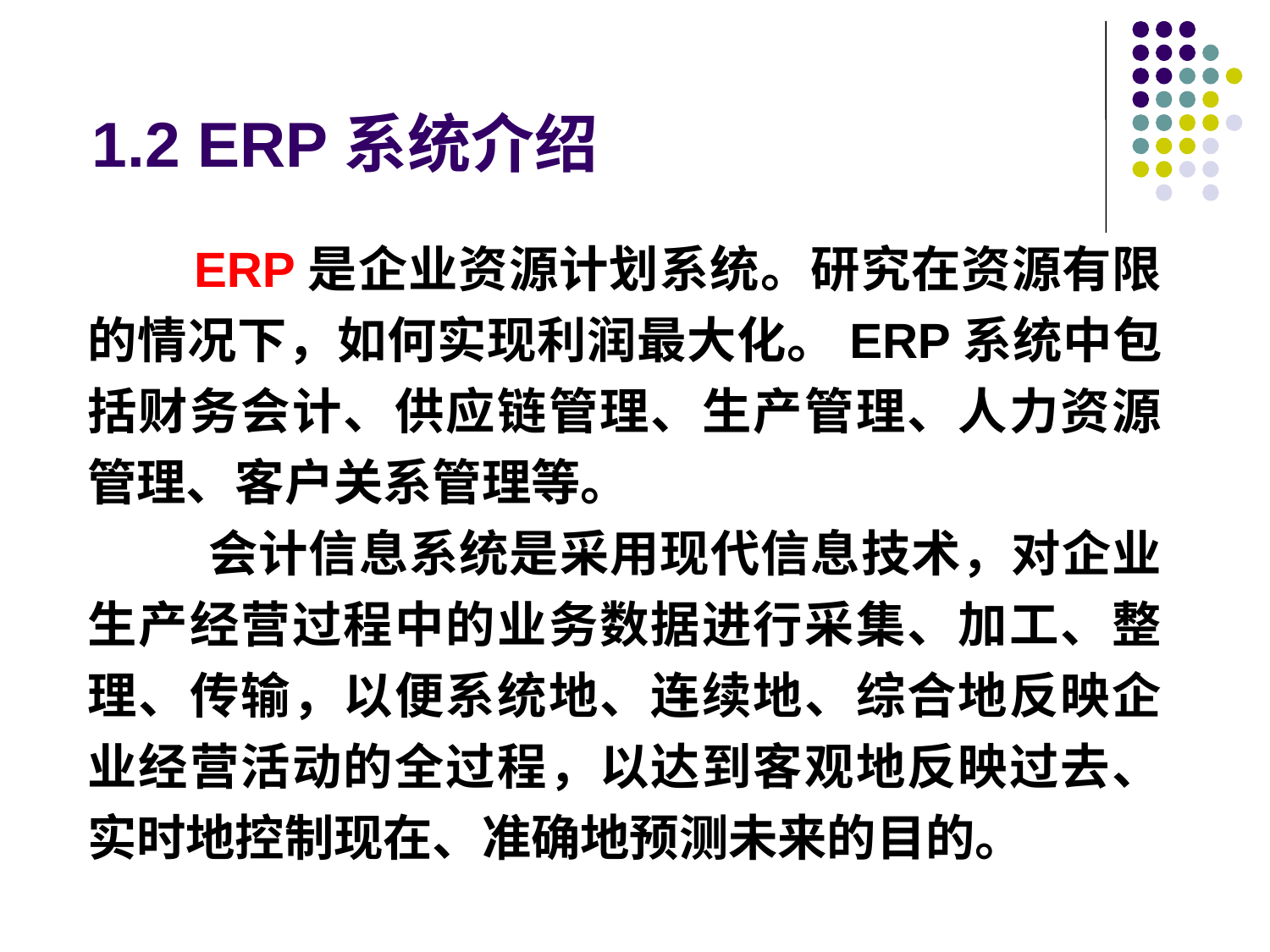

1.2 ERP系统介绍
         ERP是企业资源计划系统。研究在资源有限的情况下，如何实现利润最大化。ERP系统中包括财务会计、供应链管理、生产管理、人力资源管理、客户关系管理等。
         会计信息系统是采用现代信息技术，对企业生产经营过程中的业务数据进行采集、加工、整理、传输，以便系统地、连续地、综合地反映企业经营活动的全过程，以达到客观地反映过去、实时地控制现在、准确地预测未来的目的。